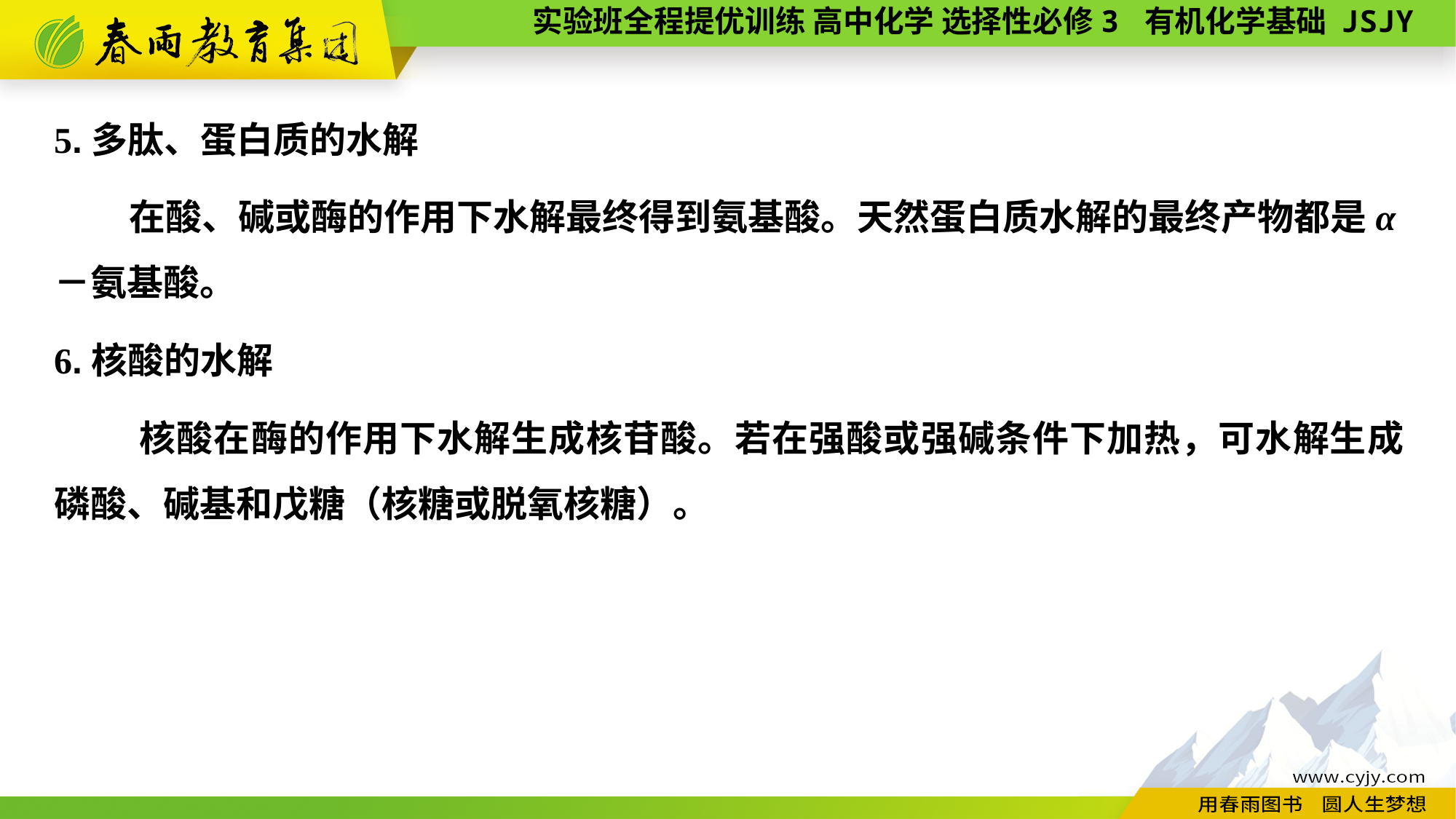

5.多肽、蛋白质的水解
在酸、碱或酶的作用下水解最终得到氨基酸。天然蛋白质水解的最终产物都是α－氨基酸。
6.核酸的水解
核酸在酶的作用下水解生成核苷酸。若在强酸或强碱条件下加热，可水解生成磷酸、碱基和戊糖（核糖或脱氧核糖）。